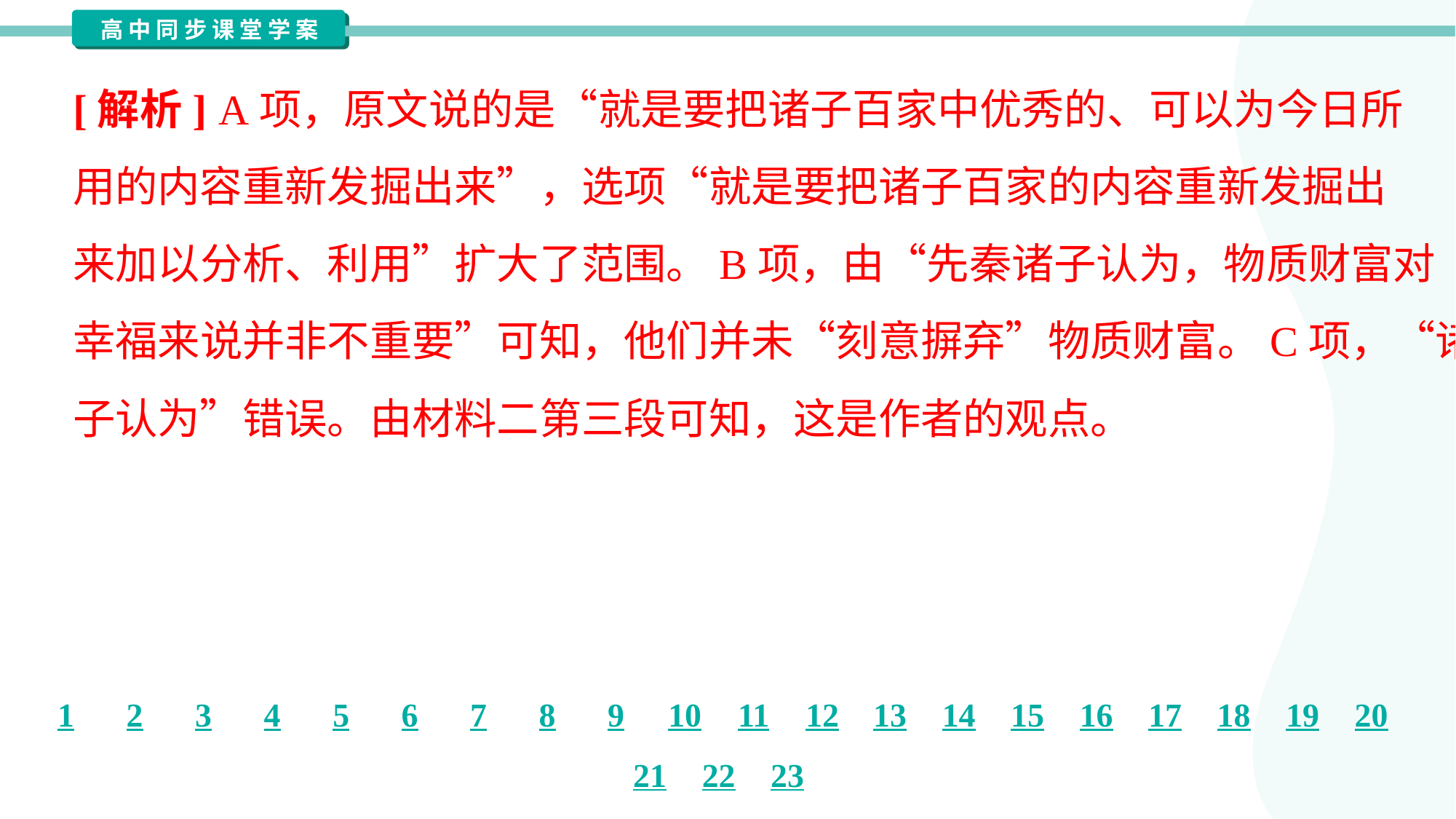

[解析] A项，原文说的是“就是要把诸子百家中优秀的、可以为今日所
用的内容重新发掘出来”，选项“就是要把诸子百家的内容重新发掘出
来加以分析、利用”扩大了范围。B项，由“先秦诸子认为，物质财富对
幸福来说并非不重要”可知，他们并未“刻意摒弃”物质财富。C项，“诸
子认为”错误。由材料二第三段可知，这是作者的观点。